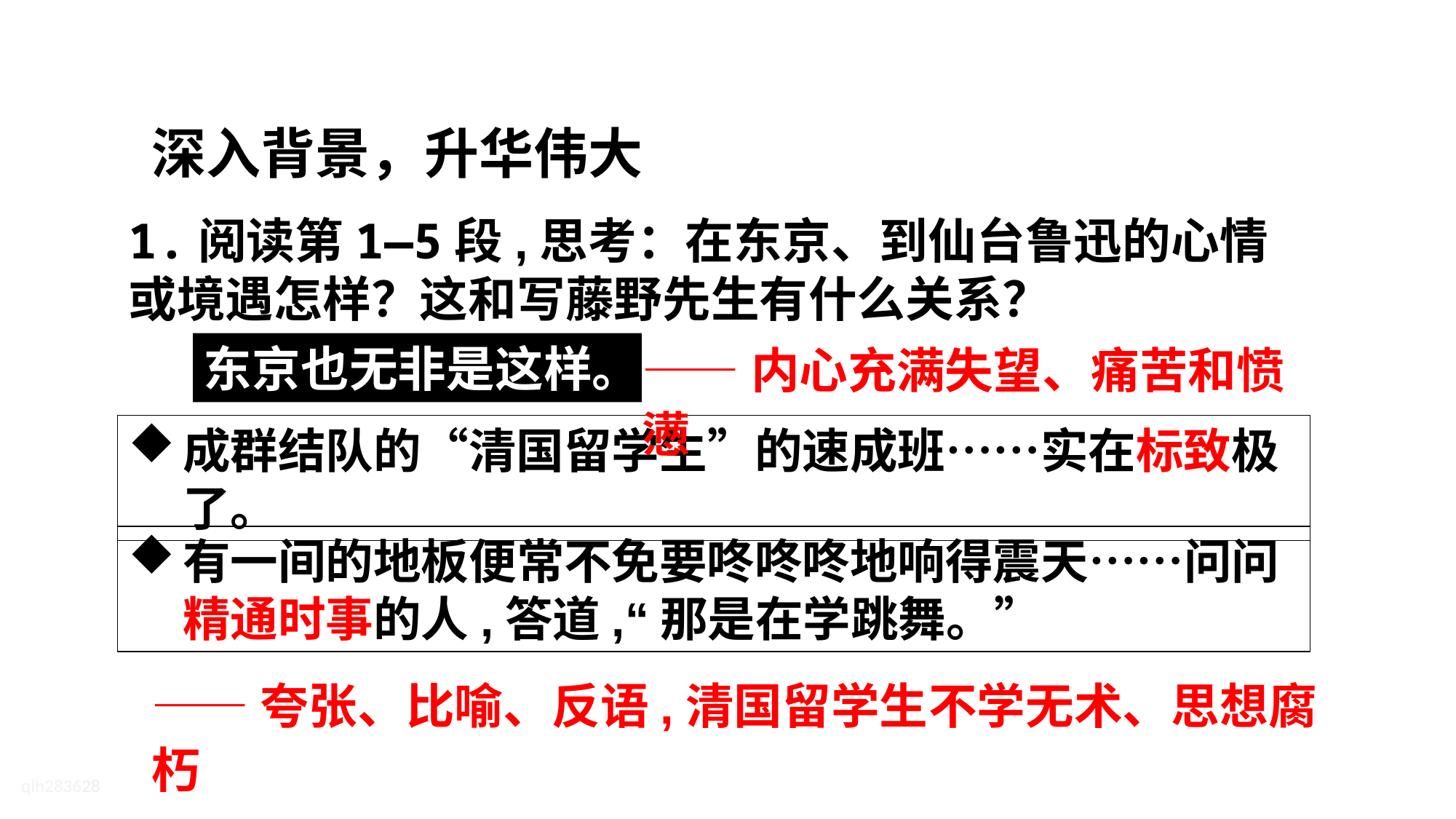

深入背景，升华伟大
1.阅读第1—5段,思考：在东京、到仙台鲁迅的心情或境遇怎样？这和写藤野先生有什么关系？
——内心充满失望、痛苦和愤懑
东京也无非是这样。
成群结队的“清国留学生”的速成班……实在标致极了。
有一间的地板便常不免要咚咚咚地响得震天……问问精通时事的人,答道,“那是在学跳舞。”
——夸张、比喻、反语,清国留学生不学无术、思想腐朽
qlh283628